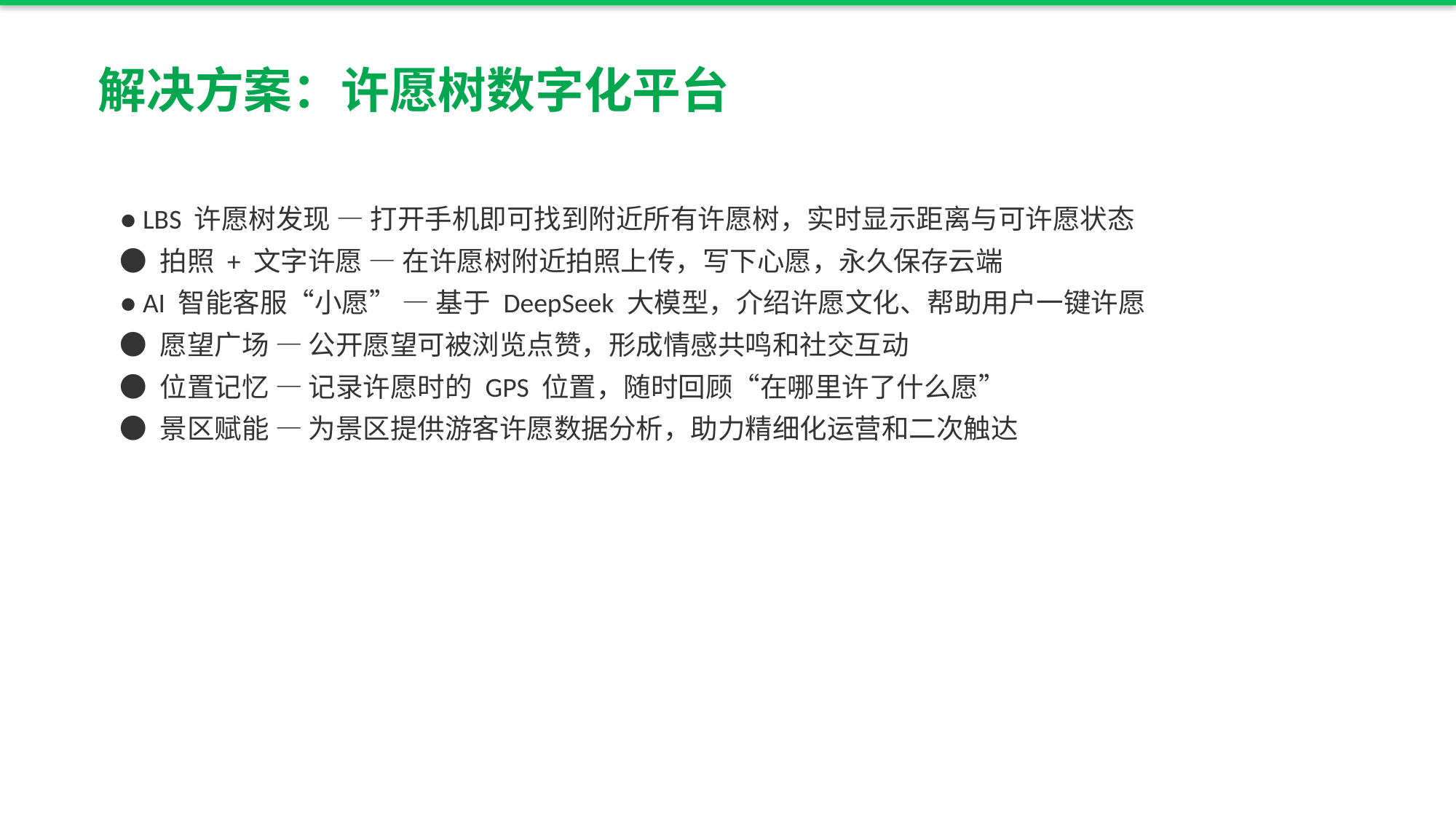

解决方案：许愿树数字化平台
● LBS 许愿树发现 — 打开手机即可找到附近所有许愿树，实时显示距离与可许愿状态
● 拍照 + 文字许愿 — 在许愿树附近拍照上传，写下心愿，永久保存云端
● AI 智能客服“小愿” — 基于 DeepSeek 大模型，介绍许愿文化、帮助用户一键许愿
● 愿望广场 — 公开愿望可被浏览点赞，形成情感共鸣和社交互动
● 位置记忆 — 记录许愿时的 GPS 位置，随时回顾“在哪里许了什么愿”
● 景区赋能 — 为景区提供游客许愿数据分析，助力精细化运营和二次触达